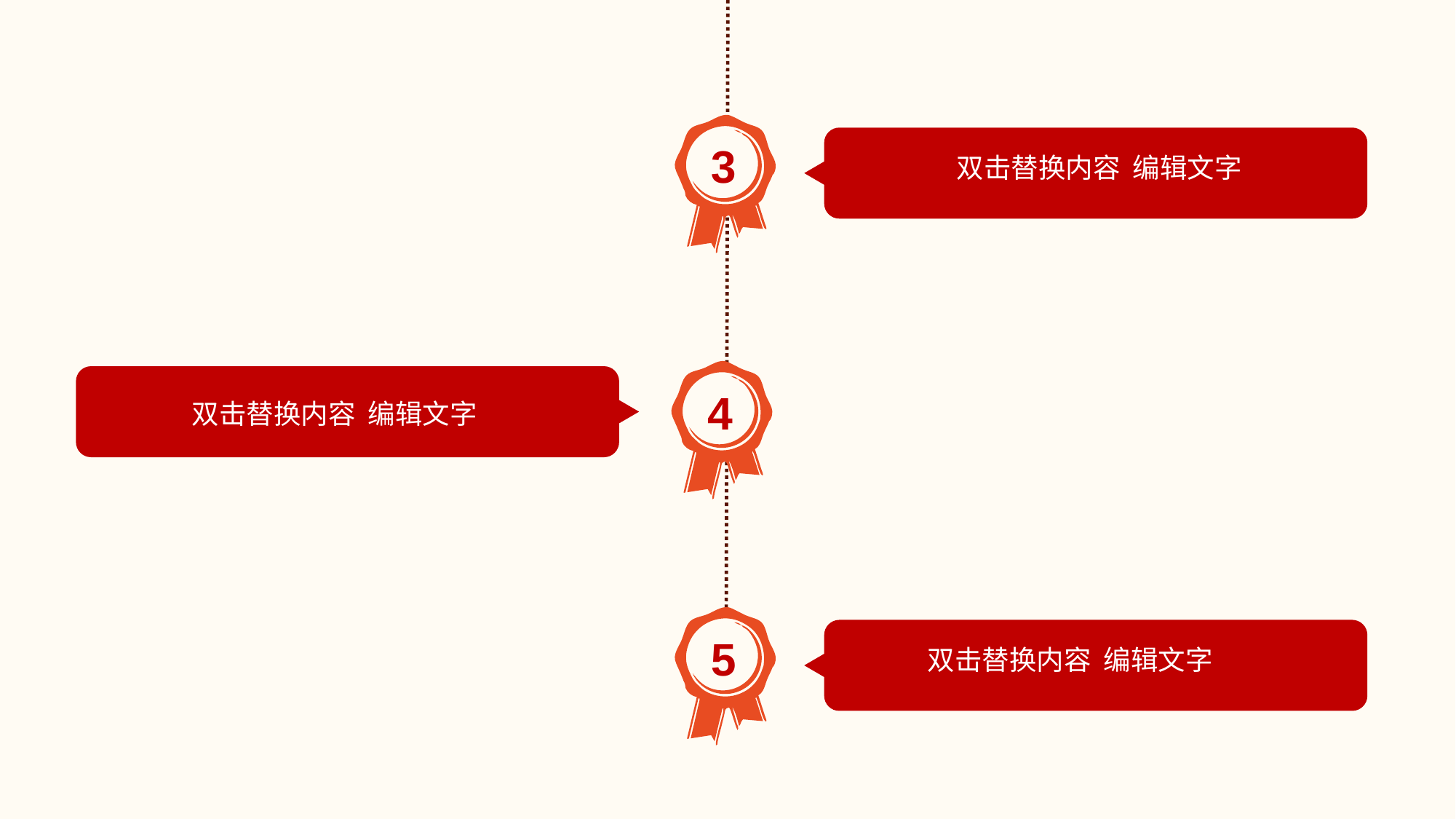

3

双击替换内容  编辑文字

4

双击替换内容  编辑文字

5
双击替换内容  编辑文字